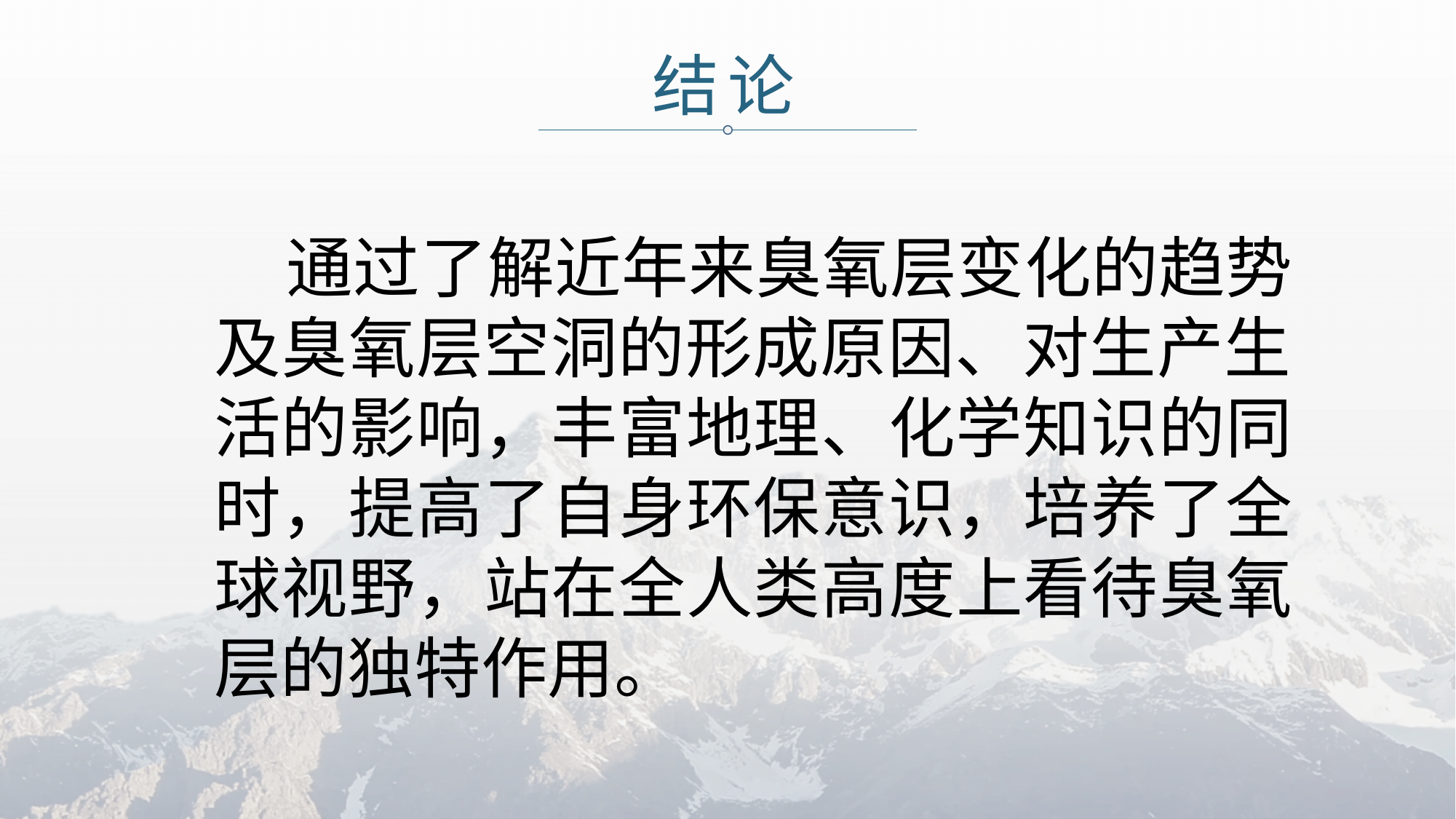

结论

          通过了解近年来臭氧层变化的趋势及臭氧层空洞的形成原因、对生产生活的影响，丰富地理、化学知识的同时，提高了自身环保意识，培养了全球视野，站在全人类高度上看待臭氧层的独特作用。